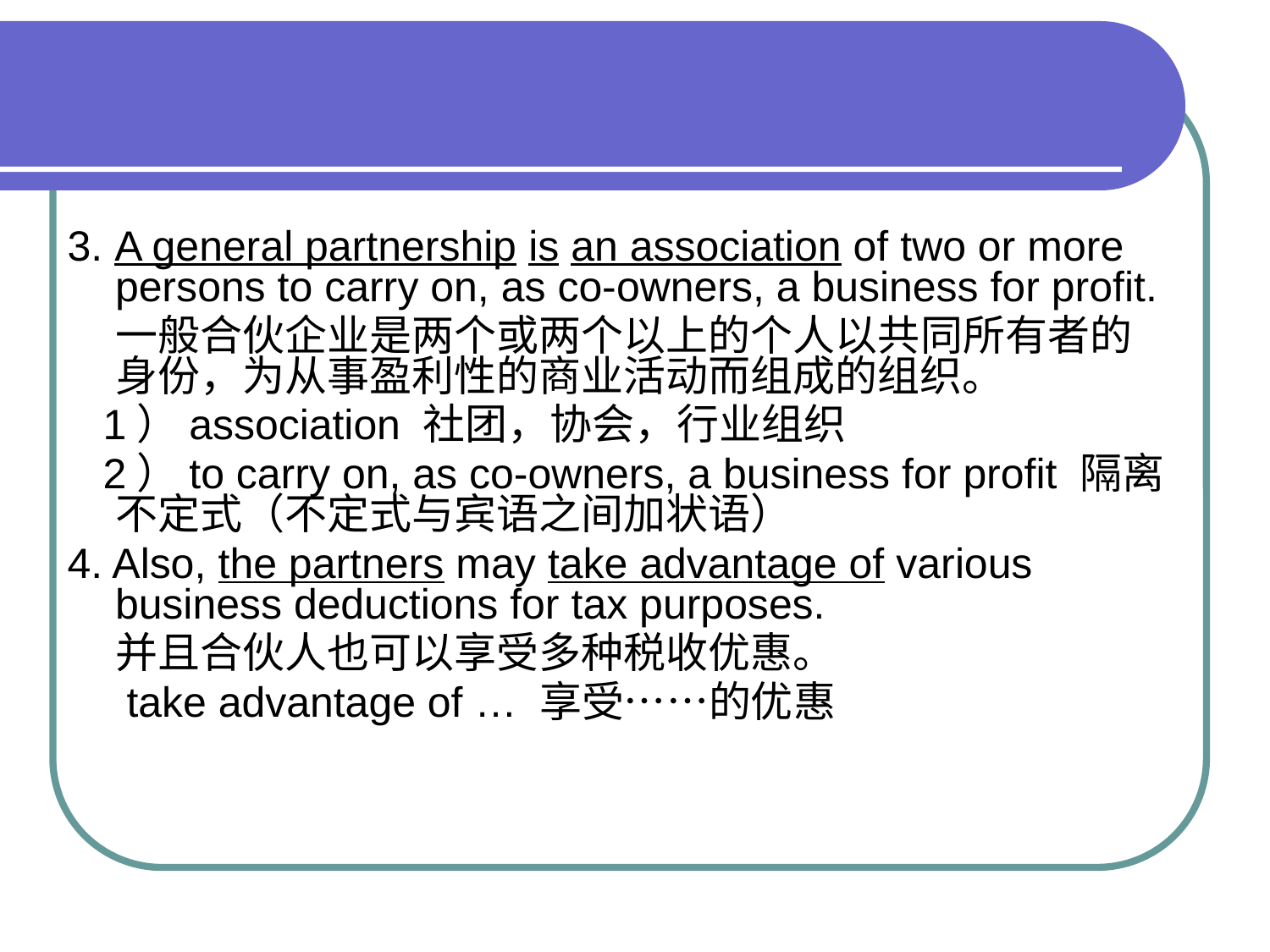

3. A general partnership is an association of two or more persons to carry on, as co-owners, a business for profit.
    一般合伙企业是两个或两个以上的个人以共同所有者的身份，为从事盈利性的商业活动而组成的组织。
   1）association 社团，协会，行业组织
   2）to carry on, as co-owners, a business for profit 隔离不定式（不定式与宾语之间加状语）
4. Also, the partners may take advantage of various business deductions for tax purposes.
    并且合伙人也可以享受多种税收优惠。
     take advantage of … 享受……的优惠